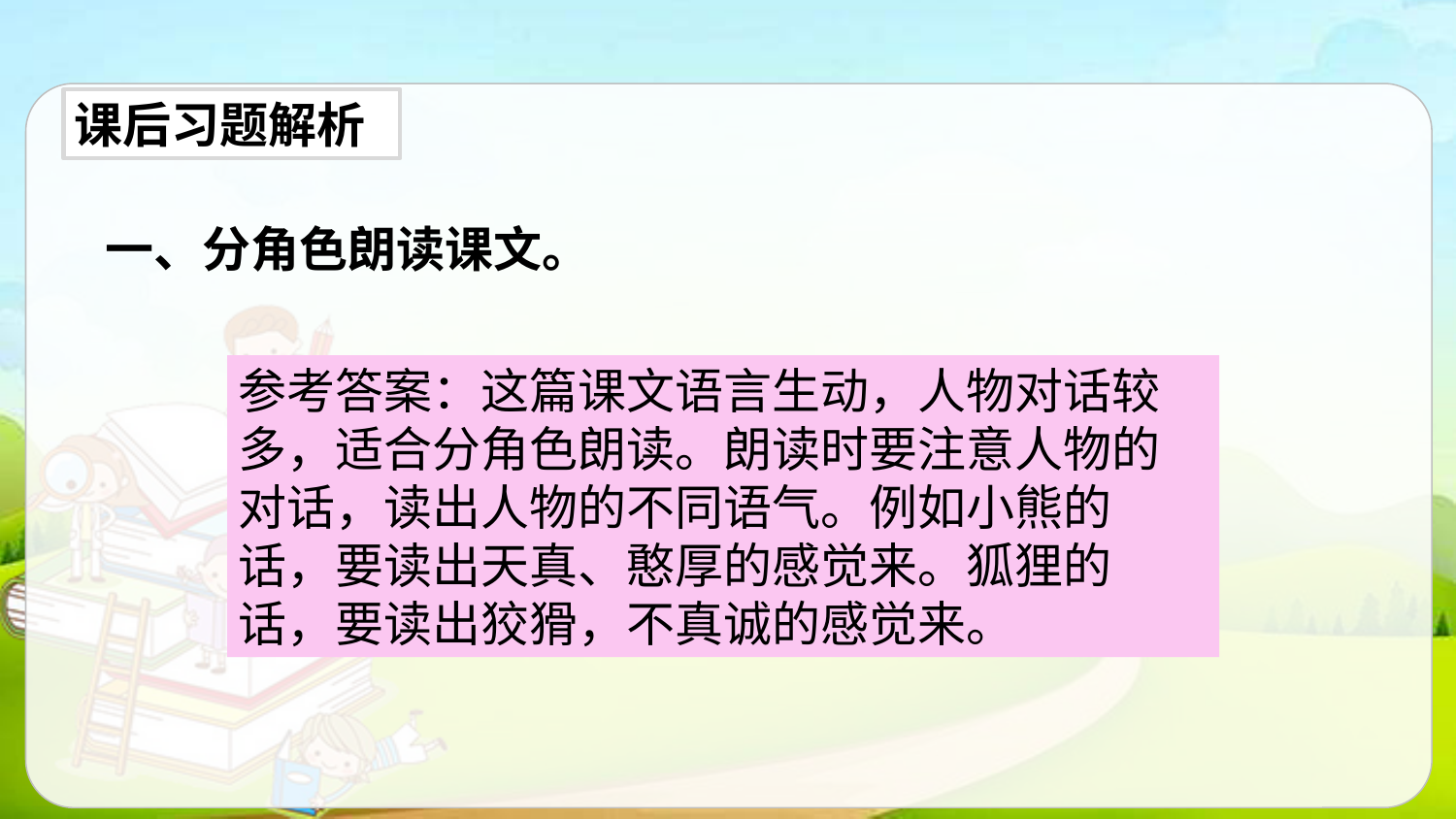

课后习题解析
一、分角色朗读课文。
参考答案：这篇课文语言生动，人物对话较多，适合分角色朗读。朗读时要注意人物的对话，读出人物的不同语气。例如小熊的话，要读出天真、憨厚的感觉来。狐狸的话，要读出狡猾，不真诚的感觉来。